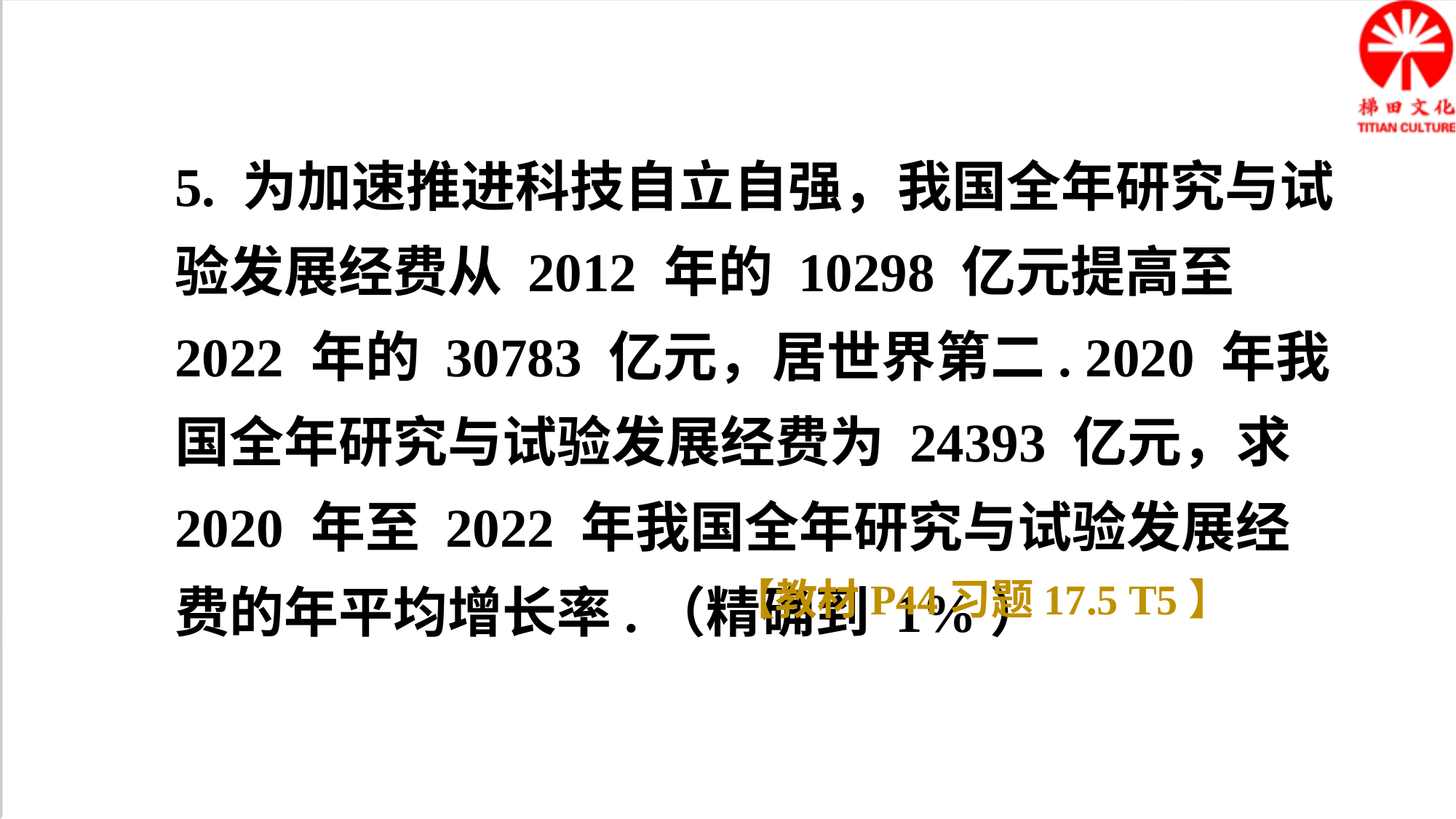

5. 为加速推进科技自立自强，我国全年研究与试验发展经费从 2012 年的 10298 亿元提高至 2022 年的 30783 亿元，居世界第二. 2020 年我国全年研究与试验发展经费为 24393 亿元，求 2020 年至 2022 年我国全年研究与试验发展经费的年平均增长率.（精确到 1%）
【教材P44习题17.5 T5】